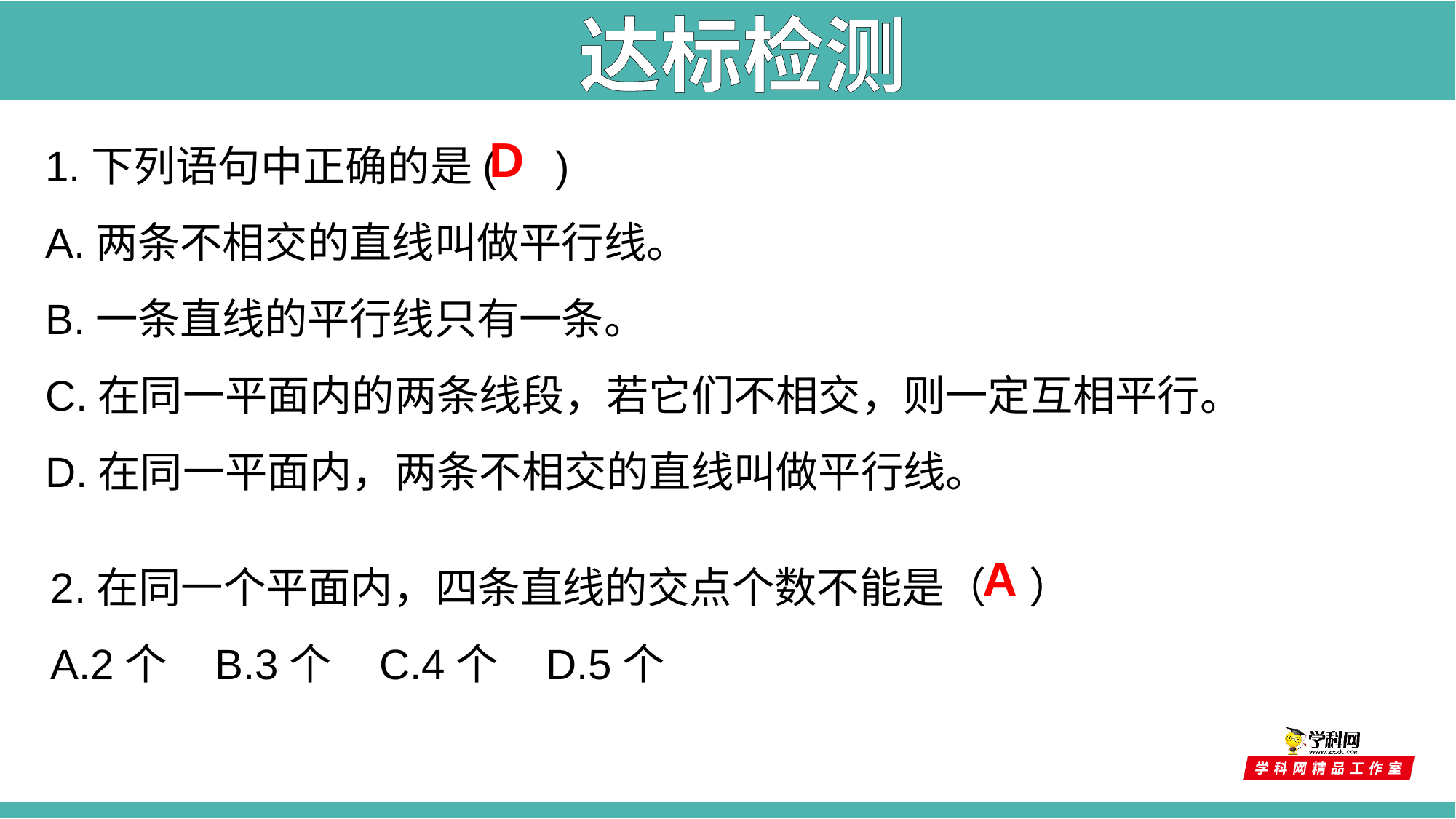

达标检测
1.下列语句中正确的是(     )
A.两条不相交的直线叫做平行线。
B.一条直线的平行线只有一条。
C.在同一平面内的两条线段，若它们不相交，则一定互相平行。
D.在同一平面内，两条不相交的直线叫做平行线。
D
2.在同一个平面内，四条直线的交点个数不能是（　）
A.2个    B.3个    C.4个    D.5个
A